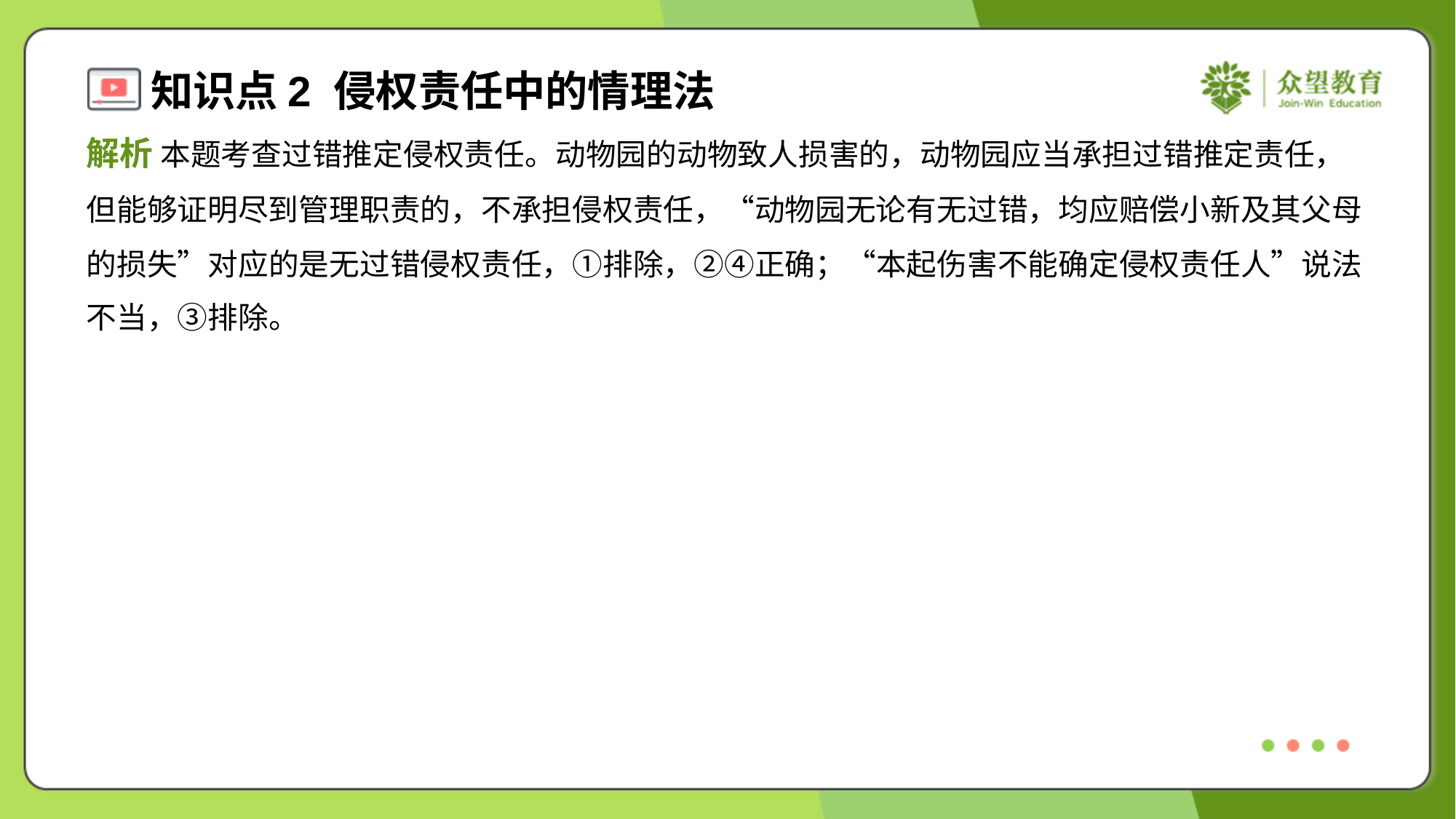

解析 本题考查过错推定侵权责任。动物园的动物致人损害的，动物园应当承担过错推定责任，
但能够证明尽到管理职责的，不承担侵权责任，“动物园无论有无过错，均应赔偿小新及其父母
的损失”对应的是无过错侵权责任，①排除，②④正确；“本起伤害不能确定侵权责任人”说法
不当，③排除。